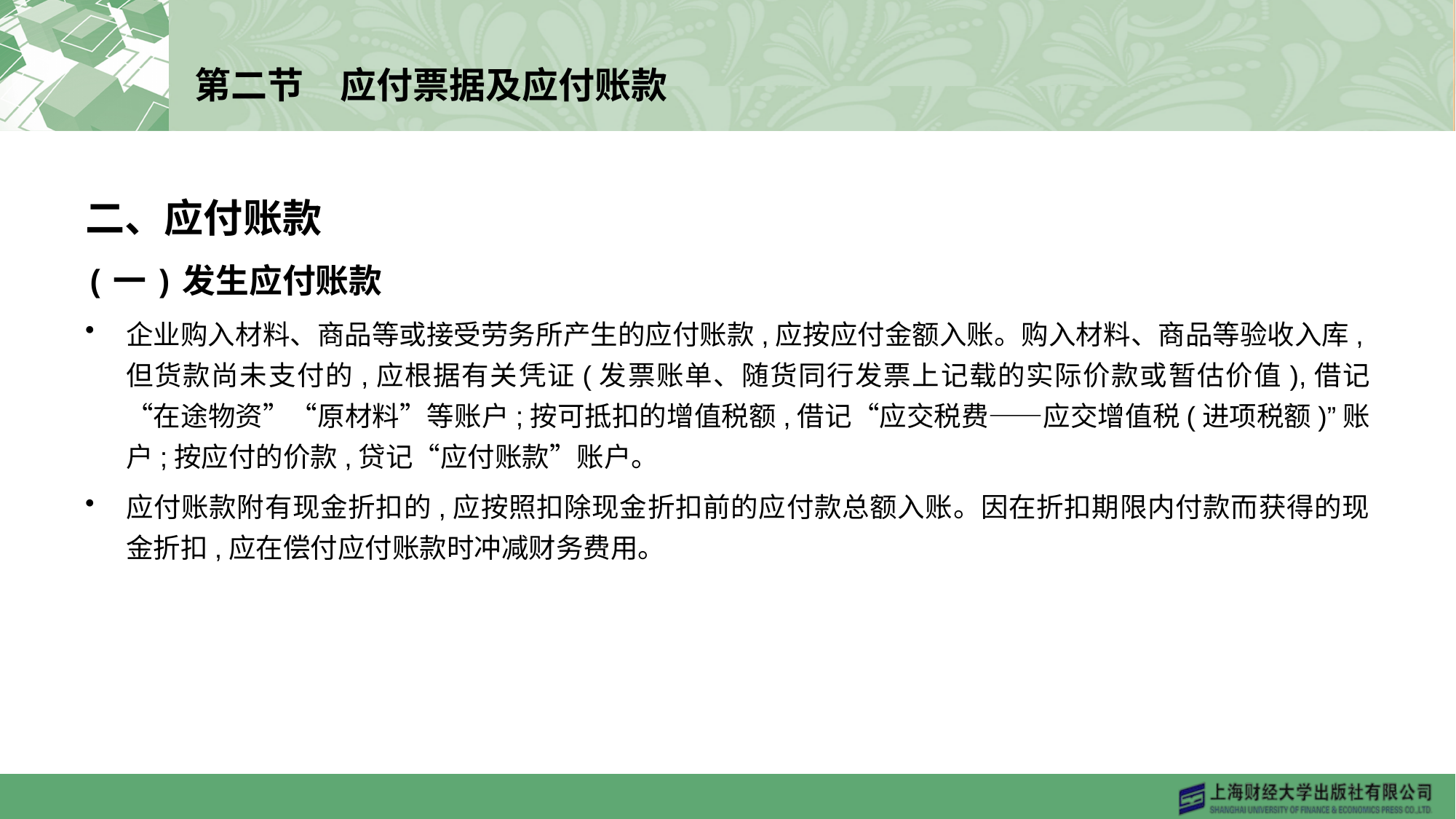

# 第二节　应付票据及应付账款
二、应付账款
(一)发生应付账款
企业购入材料、商品等或接受劳务所产生的应付账款,应按应付金额入账。购入材料、商品等验收入库,但货款尚未支付的,应根据有关凭证(发票账单、随货同行发票上记载的实际价款或暂估价值),借记“在途物资”“原材料”等账户;按可抵扣的增值税额,借记“应交税费——应交增值税(进项税额)”账户;按应付的价款,贷记“应付账款”账户。
应付账款附有现金折扣的,应按照扣除现金折扣前的应付款总额入账。因在折扣期限内付款而获得的现金折扣,应在偿付应付账款时冲减财务费用。